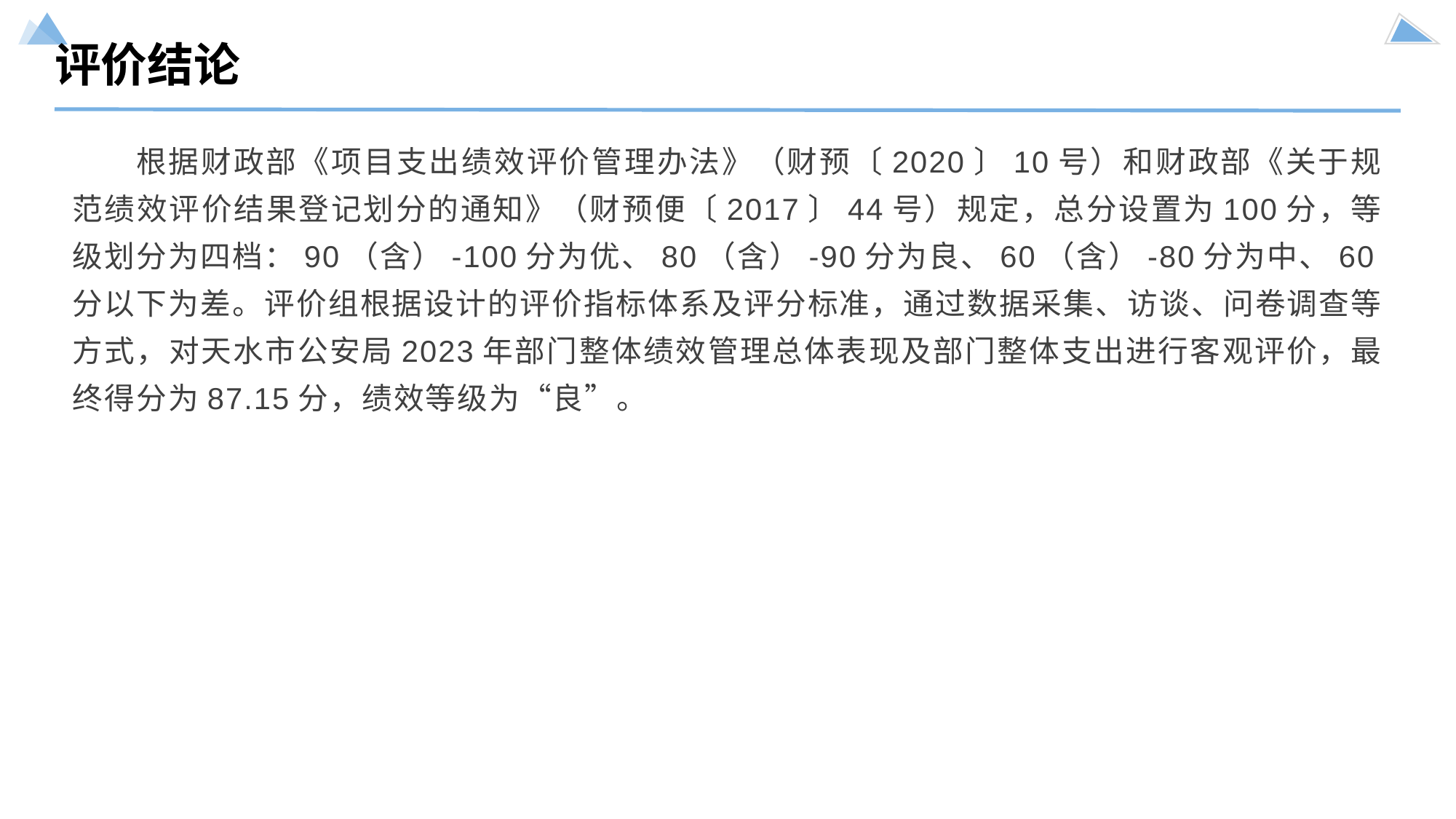

评价结论
根据财政部《项目支出绩效评价管理办法》（财预〔2020〕10号）和财政部《关于规范绩效评价结果登记划分的通知》（财预便〔2017〕44号）规定，总分设置为100分，等级划分为四档：90（含）-100分为优、80（含）-90分为良、60（含）-80分为中、60分以下为差。评价组根据设计的评价指标体系及评分标准，通过数据采集、访谈、问卷调查等方式，对天水市公安局2023年部门整体绩效管理总体表现及部门整体支出进行客观评价，最终得分为87.15分，绩效等级为“良”。